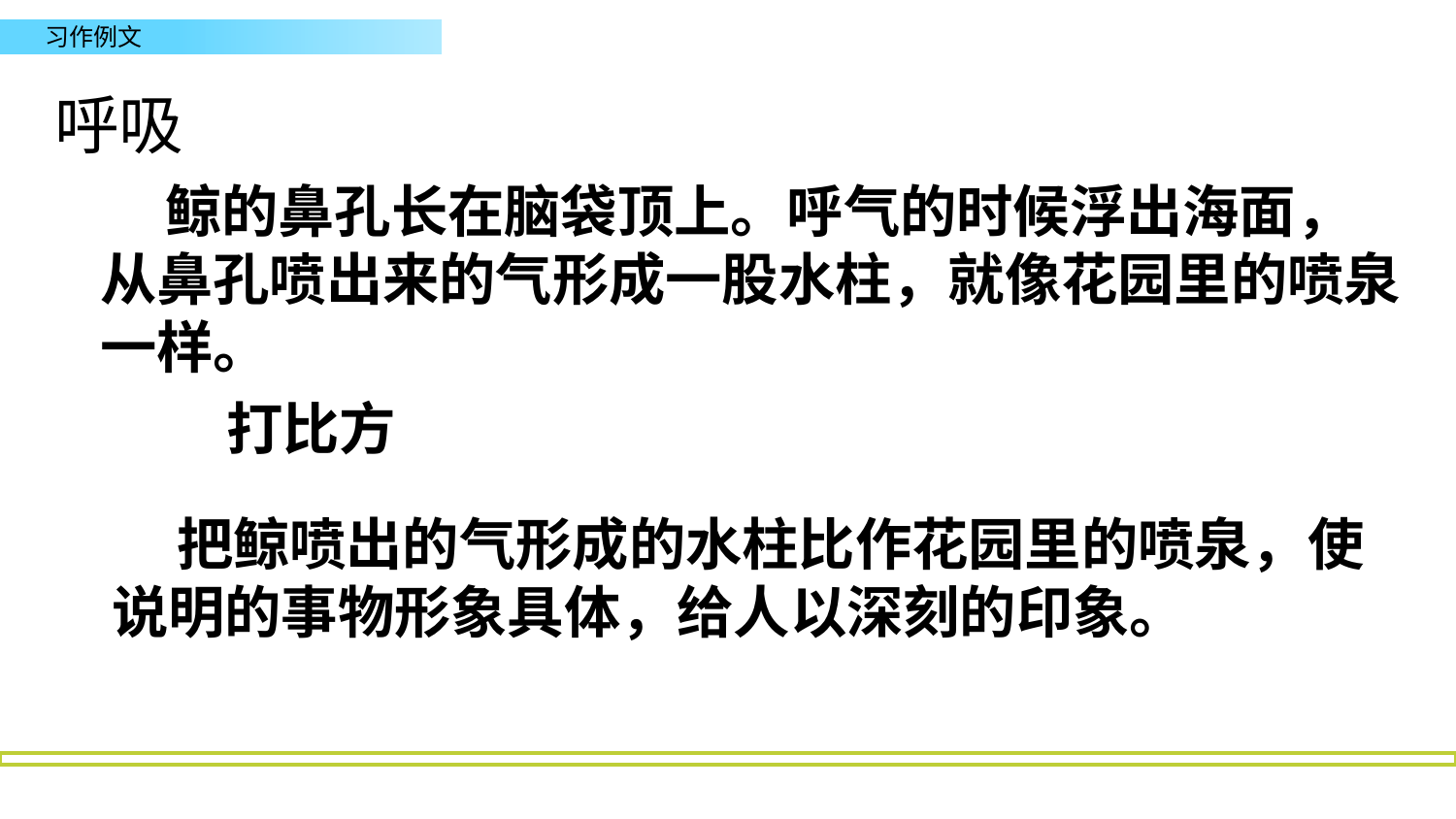

呼吸

    鲸的鼻孔长在脑袋顶上。呼气的时候浮出海面，从鼻孔喷出来的气形成一股水柱，就像花园里的喷泉一样。
打比方
    把鲸喷出的气形成的水柱比作花园里的喷泉，使说明的事物形象具体，给人以深刻的印象。